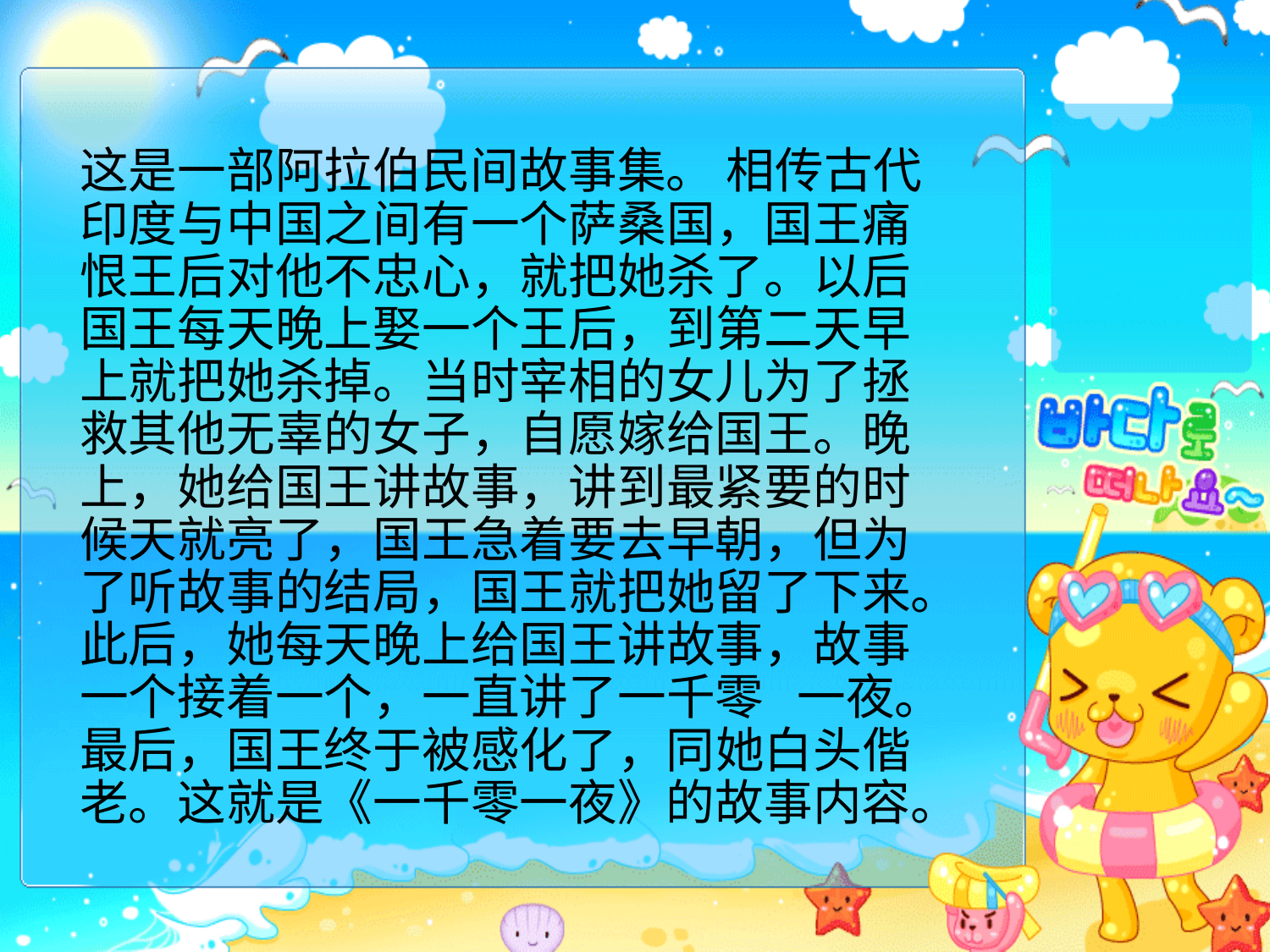

这是一部阿拉伯民间故事集。 相传古代印度与中国之间有一个萨桑国，国王痛恨王后对他不忠心，就把她杀了。以后国王每天晚上娶一个王后，到第二天早上就把她杀掉。当时宰相的女儿为了拯救其他无辜的女子，自愿嫁给国王。晚上，她给国王讲故事，讲到最紧要的时候天就亮了，国王急着要去早朝，但为了听故事的结局，国王就把她留了下来。此后，她每天晚上给国王讲故事，故事一个接着一个，一直讲了一千零   一夜。最后，国王终于被感化了，同她白头偕老。这就是《一千零一夜》的故事内容。